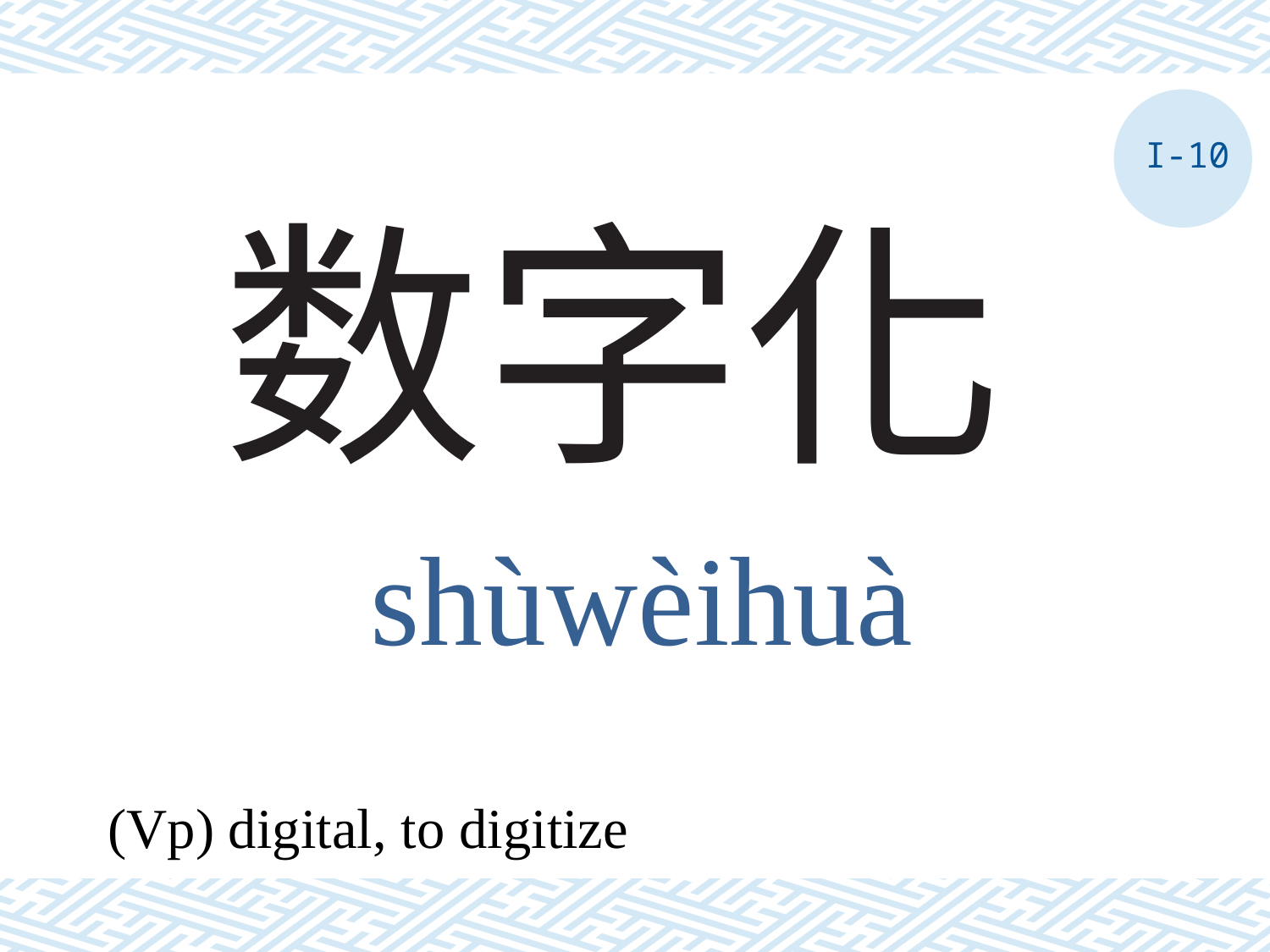

I-10

# 数字化
shùwèihuà
(Vp) digital, to digitize